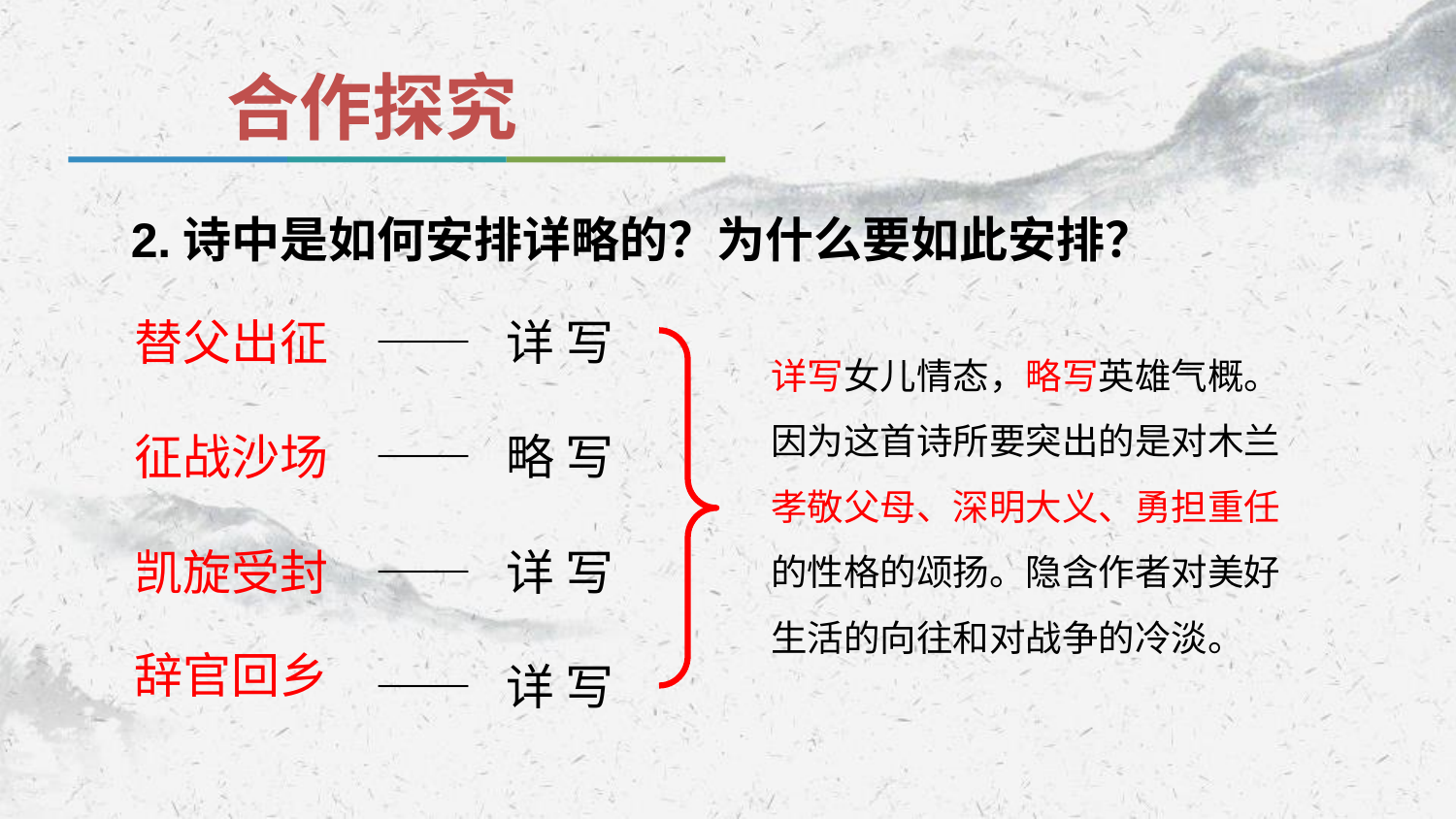

合作探究

2.诗中是如何安排详略的？为什么要如此安排？
替父出征
——  详 写
详写女儿情态，略写英雄气概。因为这首诗所要突出的是对木兰孝敬父母、深明大义、勇担重任的性格的颂扬。隐含作者对美好生活的向往和对战争的冷淡。

征战沙场
——  略 写
凯旋受封
——  详 写
辞官回乡
——  详 写